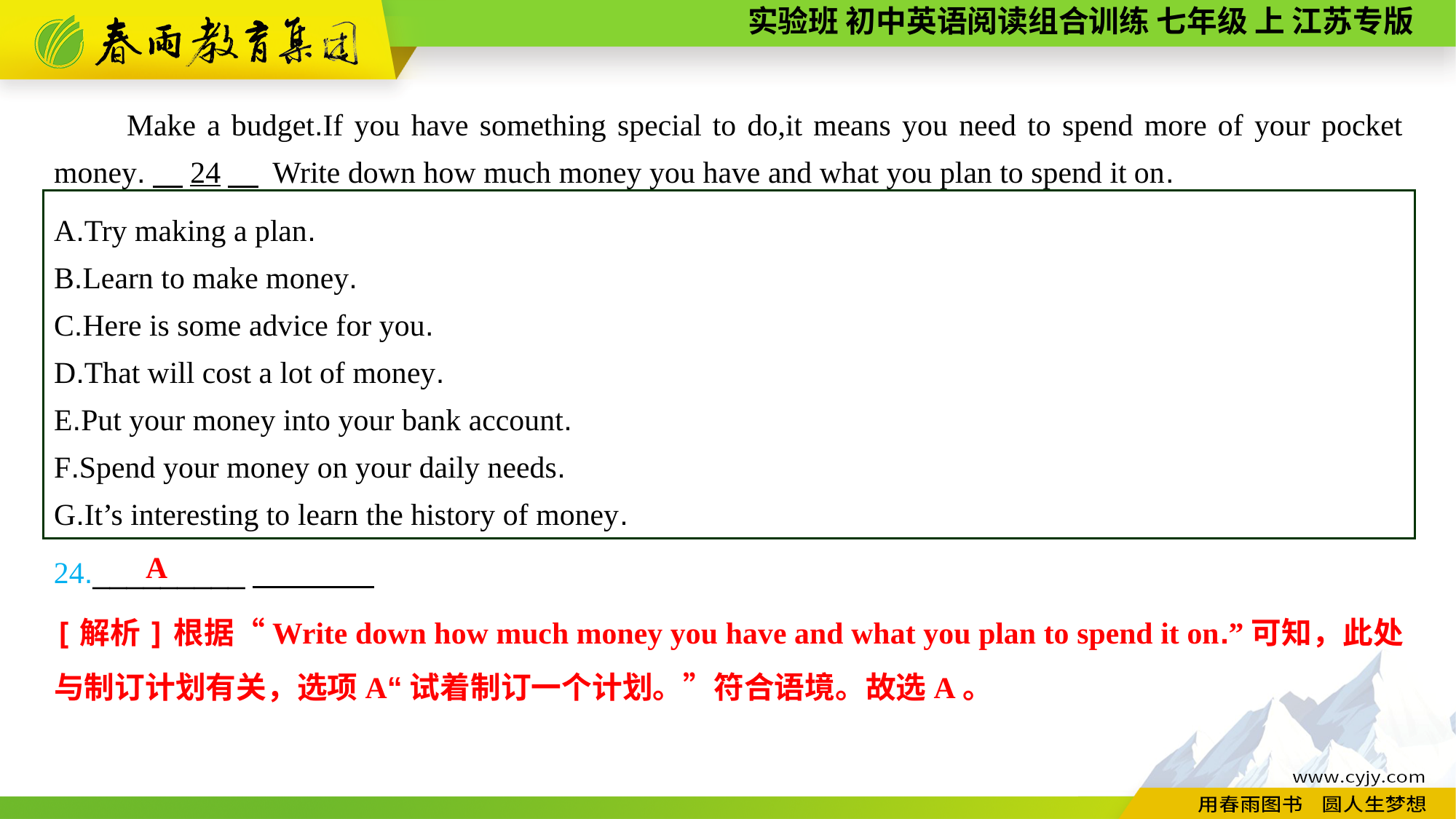

Make a budget.If you have something special to do,it means you need to spend more of your pocket money.　24　 Write down how much money you have and what you plan to spend it on.

A.Try making a plan.
B.Learn to make money.
C.Here is some advice for you.
D.That will cost a lot of money.
E.Put your money into your bank account.
F.Spend your money on your daily needs.
G.It’s interesting to learn the history of money.
24._________
A
[解析]根据“Write down how much money you have and what you plan to spend it on.”可知，此处与制订计划有关，选项A“试着制订一个计划。”符合语境。故选A。